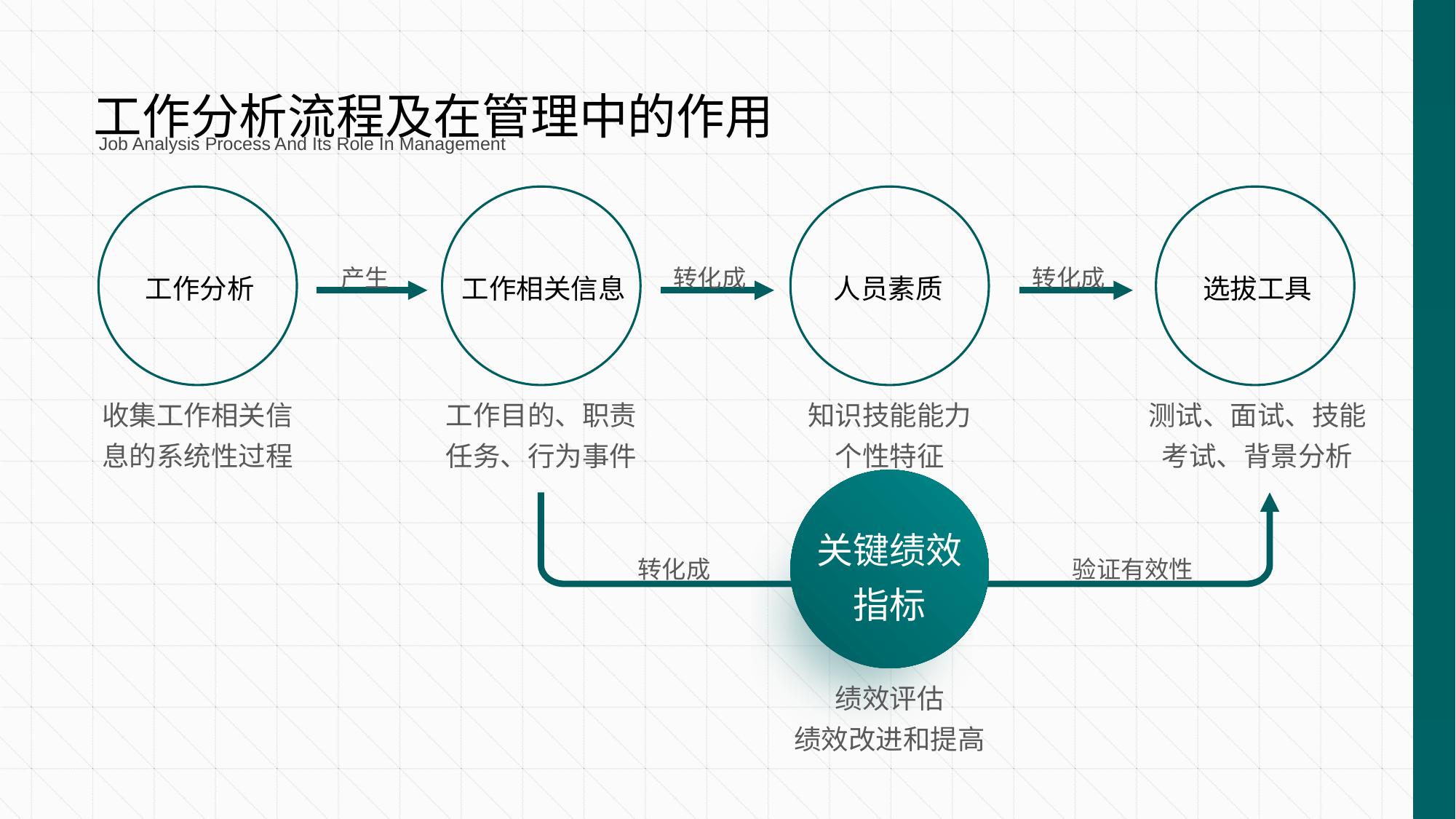

工作分析流程及在管理中的作用

 Job Analysis Process And Its Role In Management

产生
转化成
转化成
工作分析
工作相关信息
人员素质
选拔工具
收集工作相关信息的系统性过程
工作目的、职责
任务、行为事件
知识技能能力
个性特征
测试、面试、技能考试、背景分析

关键绩效
指标

转化成
验证有效性
绩效评估
绩效改进和提高